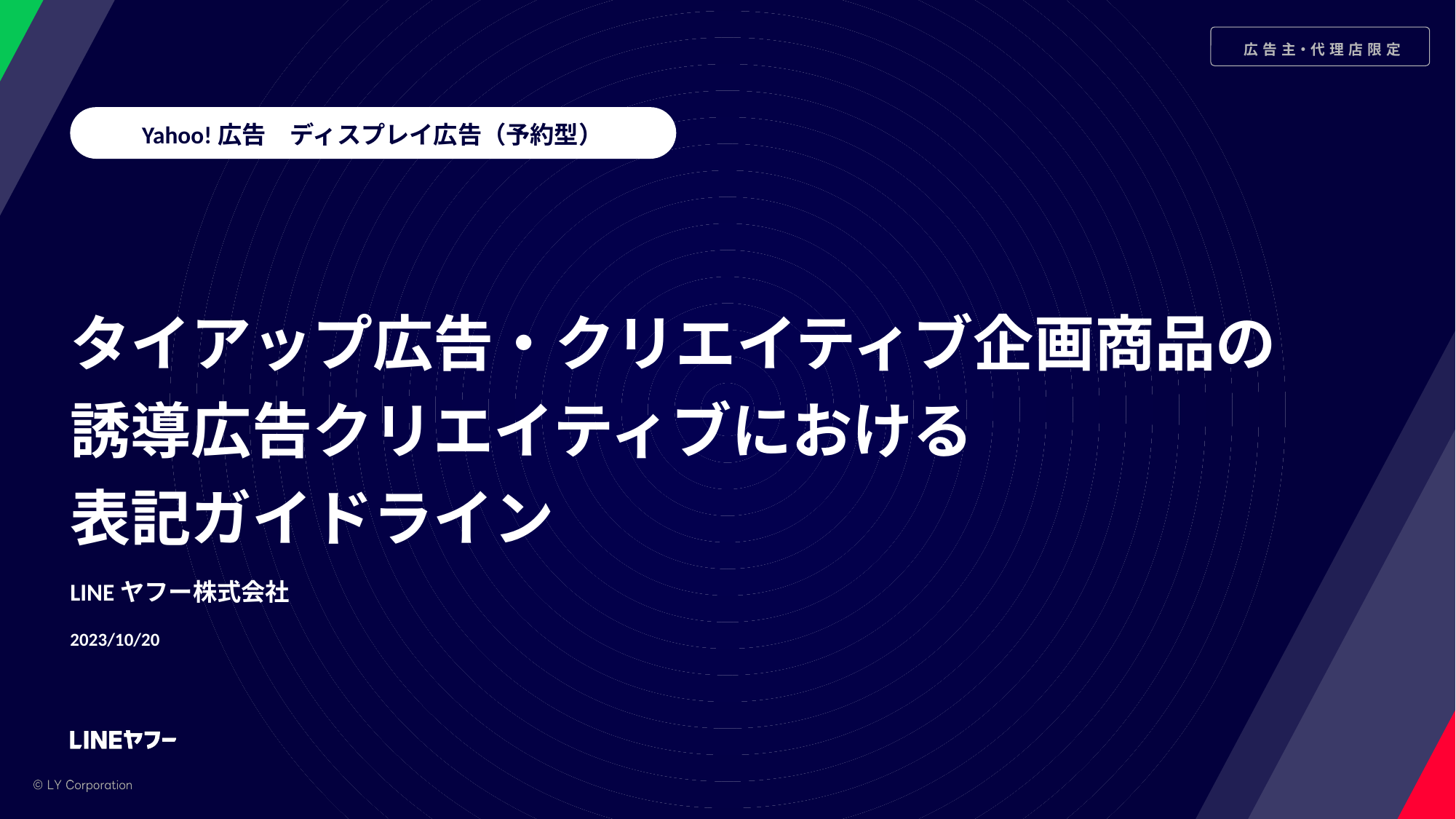

タイアップ広告・クリエイティブ企画商品の
誘導広告クリエイティブにおける
表記ガイドライン
LINEヤフー株式会社
2023/10/20